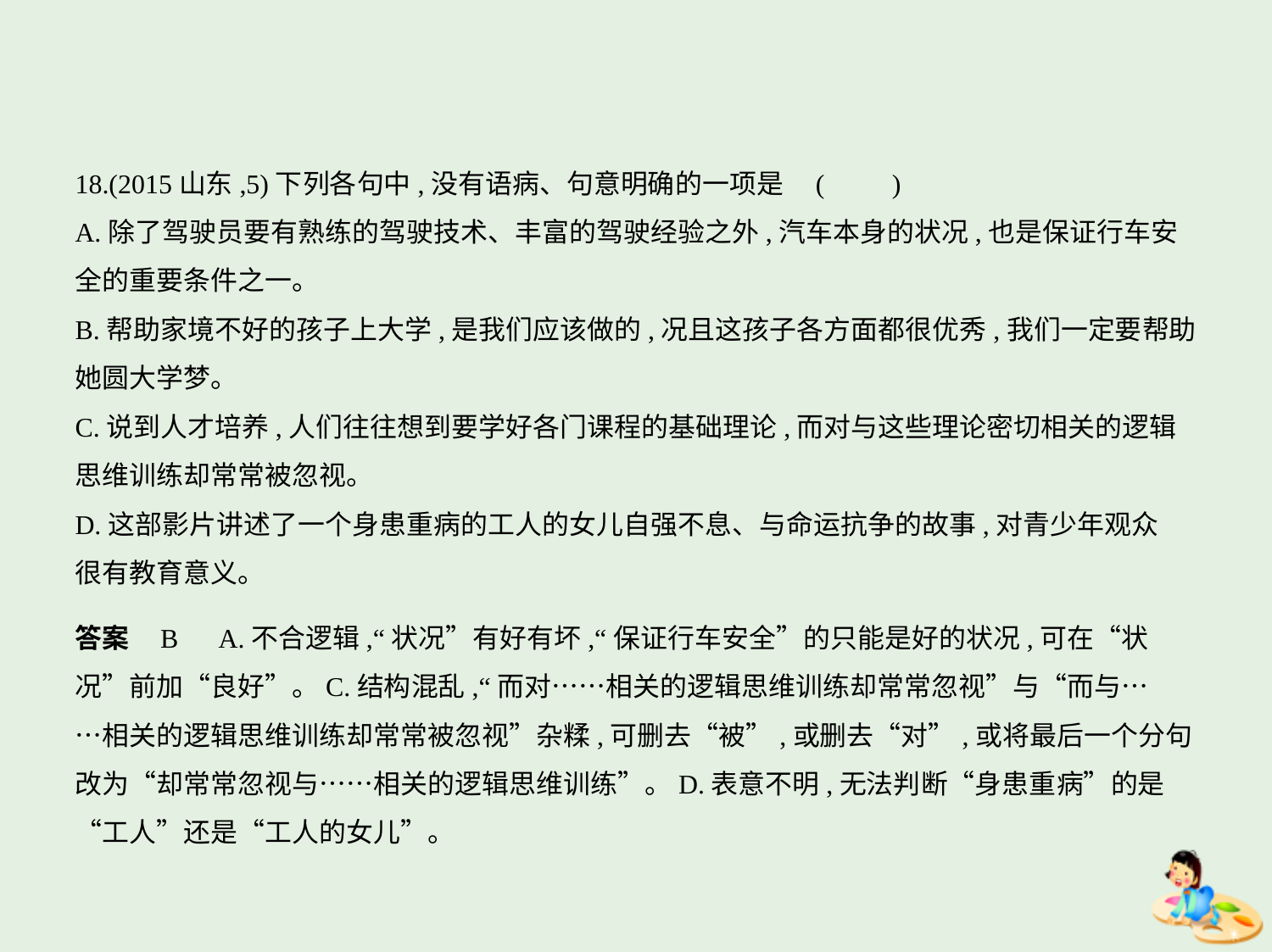

18.(2015山东,5)下列各句中,没有语病、句意明确的一项是 (　　)
A.除了驾驶员要有熟练的驾驶技术、丰富的驾驶经验之外,汽车本身的状况,也是保证行车安
全的重要条件之一。
B.帮助家境不好的孩子上大学,是我们应该做的,况且这孩子各方面都很优秀,我们一定要帮助
她圆大学梦。
C.说到人才培养,人们往往想到要学好各门课程的基础理论,而对与这些理论密切相关的逻辑
思维训练却常常被忽视。
D.这部影片讲述了一个身患重病的工人的女儿自强不息、与命运抗争的故事,对青少年观众
很有教育意义。
答案    B　A.不合逻辑,“状况”有好有坏,“保证行车安全”的只能是好的状况,可在“状
况”前加“良好”。C.结构混乱,“而对……相关的逻辑思维训练却常常忽视”与“而与…
…相关的逻辑思维训练却常常被忽视”杂糅,可删去“被”,或删去“对”,或将最后一个分句
改为“却常常忽视与……相关的逻辑思维训练”。D.表意不明,无法判断“身患重病”的是
“工人”还是“工人的女儿”。